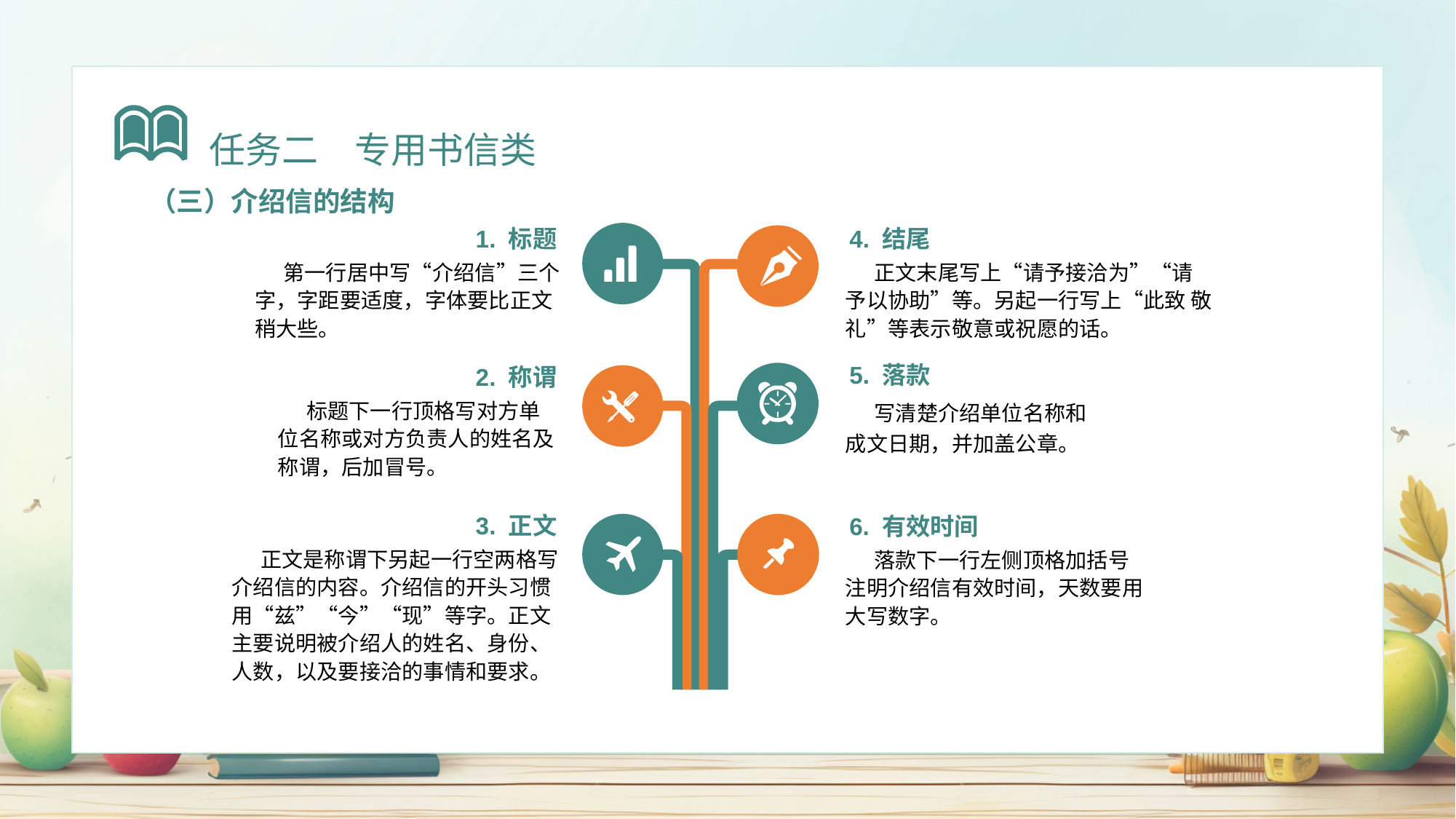

任务二　专用书信类

（三）介绍信的结构

 1. 标题
       第一行居中写“介绍信”三个字，字距要适度，字体要比正文稍大些。
4. 结尾
     正文末尾写上“请予接洽为”“请予以协助”等。另起一行写上“此致 敬礼”等表示敬意或祝愿的话。
5. 落款
     写清楚介绍单位名称和成文日期，并加盖公章。

2. 称谓
     标题下一行顶格写对方单位名称或对方负责人的姓名及称谓，后加冒号。

3. 正文
     正文是称谓下另起一行空两格写介绍信的内容。介绍信的开头习惯用“兹”“今”“现”等字。正文主要说明被介绍人的姓名、身份、人数，以及要接洽的事情和要求。
6. 有效时间
     落款下一行左侧顶格加括号注明介绍信有效时间，天数要用大写数字。